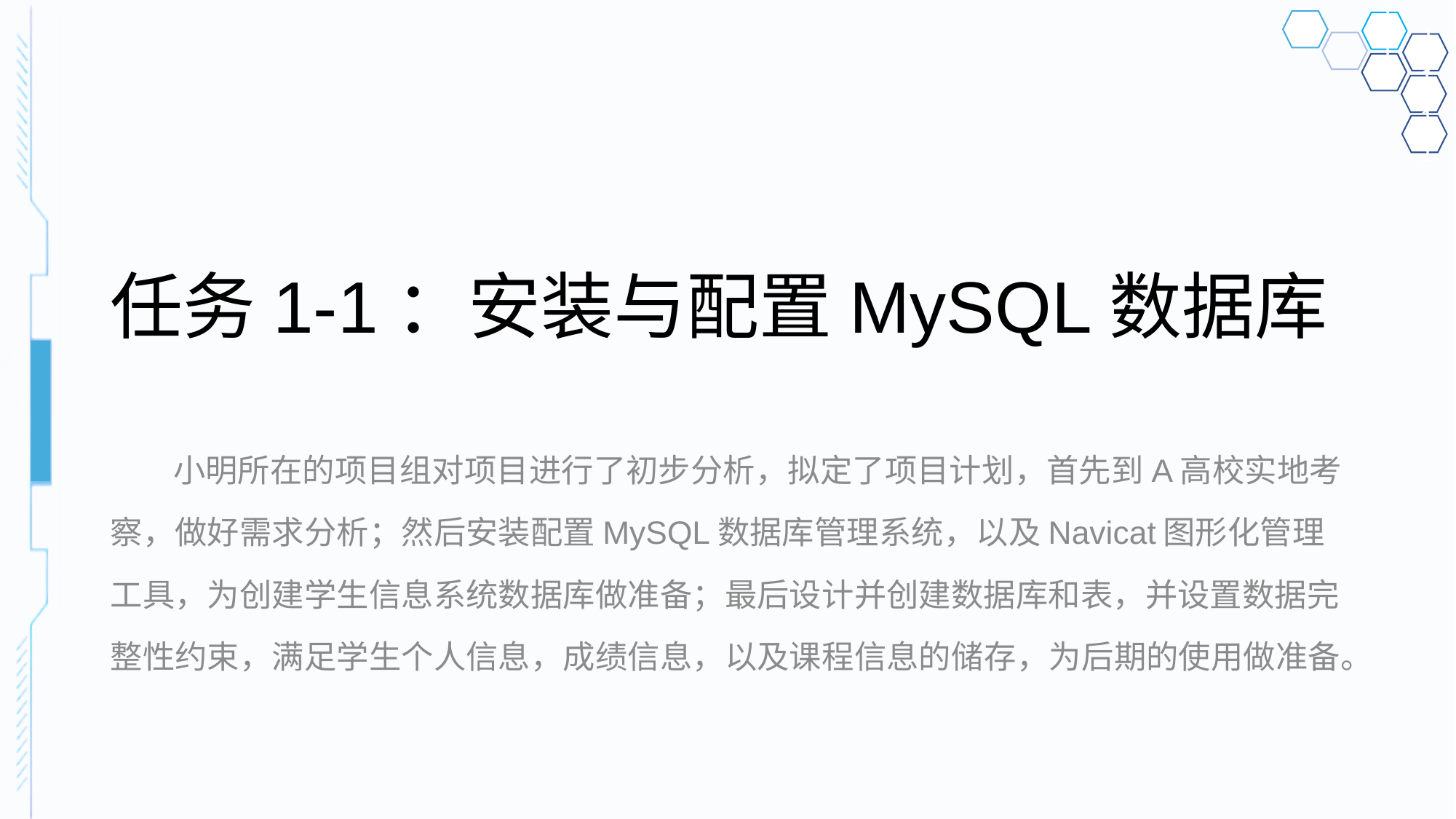

# 任务1-1：安装与配置MySQL数据库
小明所在的项目组对项目进行了初步分析，拟定了项目计划，首先到A高校实地考察，做好需求分析；然后安装配置MySQL数据库管理系统，以及Navicat图形化管理工具，为创建学生信息系统数据库做准备；最后设计并创建数据库和表，并设置数据完整性约束，满足学生个人信息，成绩信息，以及课程信息的储存，为后期的使用做准备。